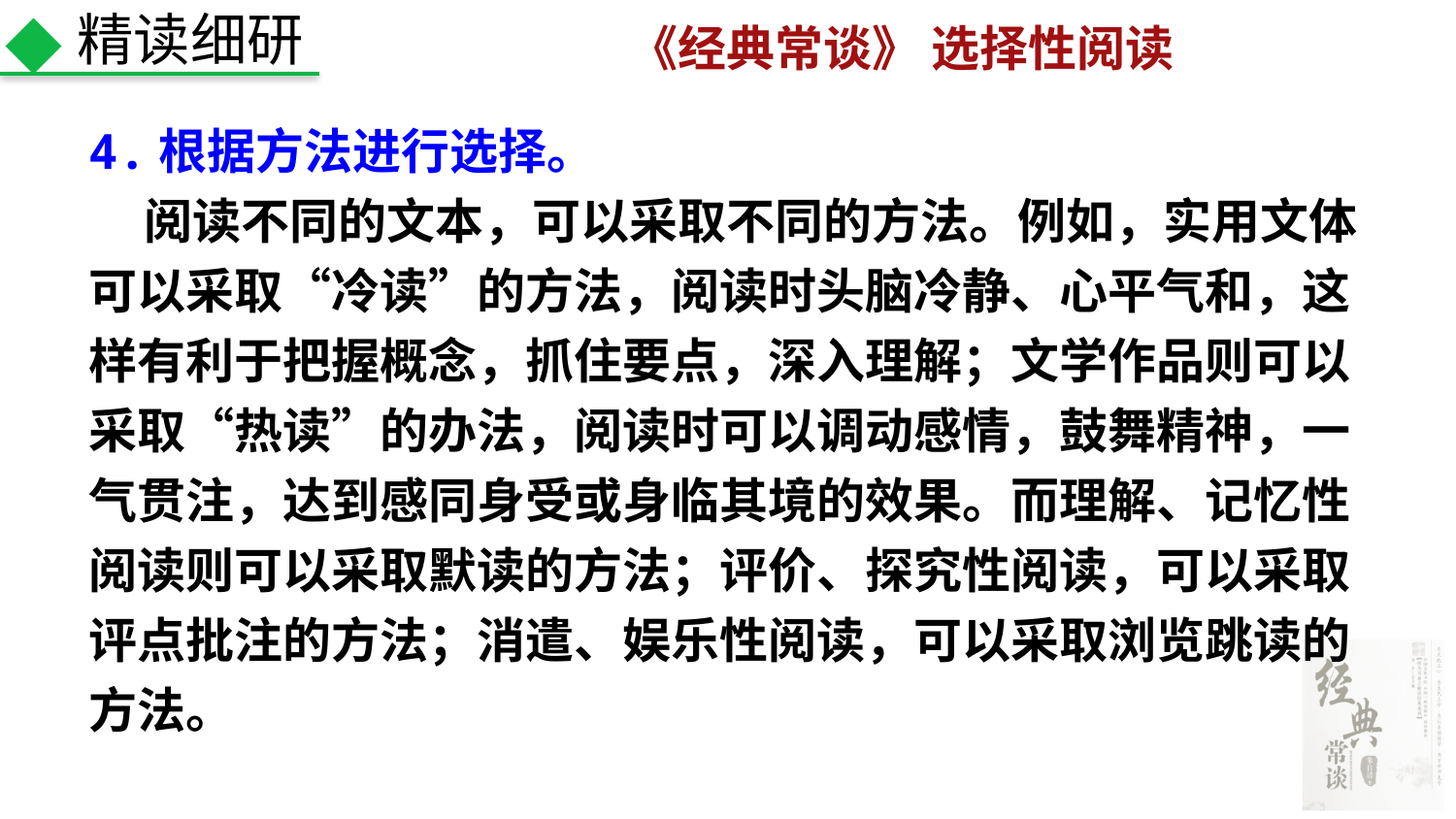

精读细研

4.根据方法进行选择。
    阅读不同的文本，可以采取不同的方法。例如，实用文体可以采取“冷读”的方法，阅读时头脑冷静、心平气和，这样有利于把握概念，抓住要点，深入理解；文学作品则可以采取“热读”的办法，阅读时可以调动感情，鼓舞精神，一气贯注，达到感同身受或身临其境的效果。而理解、记忆性阅读则可以采取默读的方法；评价、探究性阅读，可以采取评点批注的方法；消遣、娱乐性阅读，可以采取浏览跳读的方法。